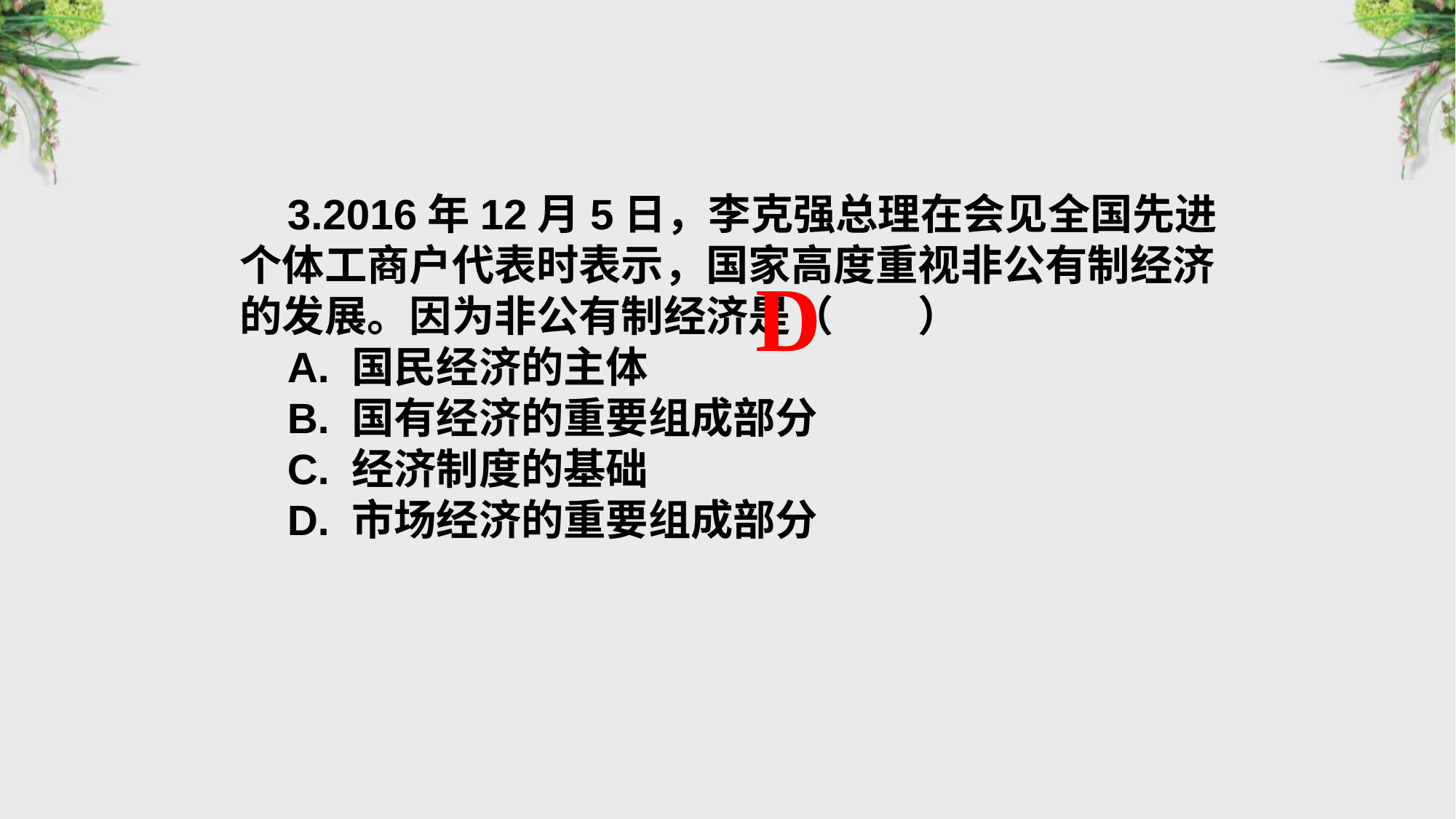

3.2016年12月5日，李克强总理在会见全国先进个体工商户代表时表示，国家高度重视非公有制经济的发展。因为非公有制经济是（　　）
A. 国民经济的主体
B. 国有经济的重要组成部分
C. 经济制度的基础
D. 市场经济的重要组成部分
D